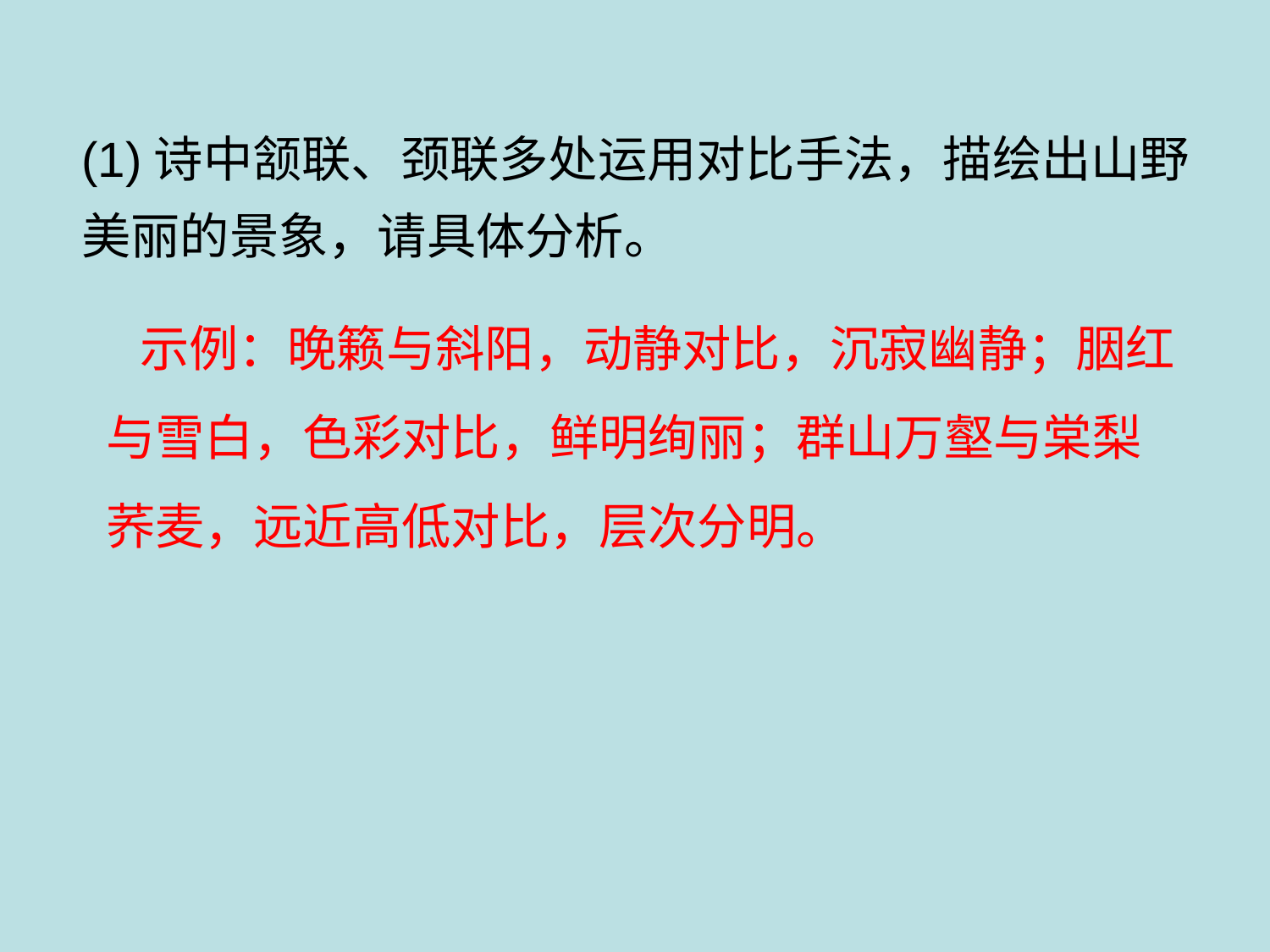

(1)诗中颔联、颈联多处运用对比手法，描绘出山野美丽的景象，请具体分析。
  示例：晚籁与斜阳，动静对比，沉寂幽静；胭红与雪白，色彩对比，鲜明绚丽；群山万壑与棠梨荞麦，远近高低对比，层次分明。